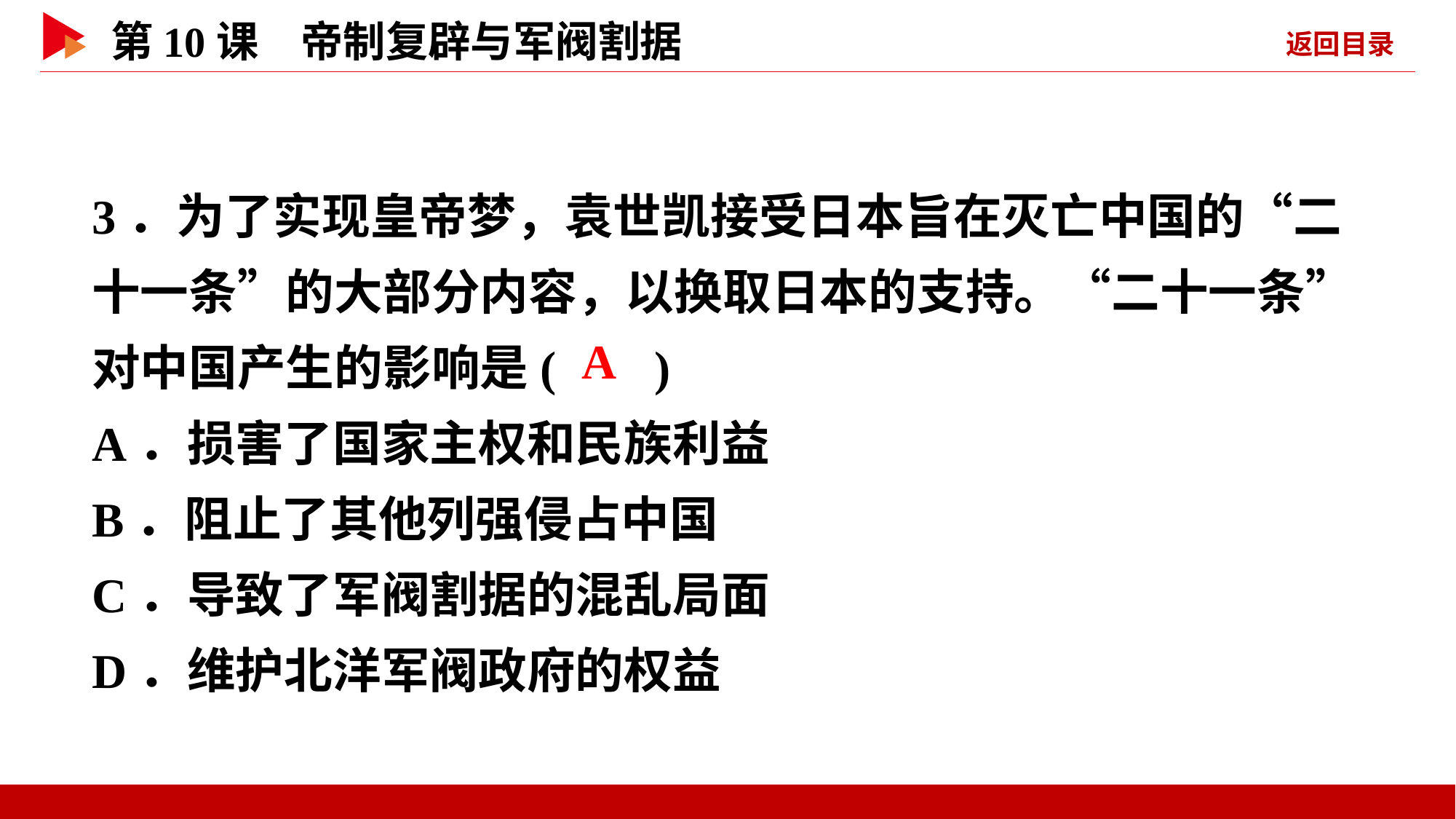

3．为了实现皇帝梦，袁世凯接受日本旨在灭亡中国的“二十一条”的大部分内容，以换取日本的支持。“二十一条”对中国产生的影响是(        )
A．损害了国家主权和民族利益
B．阻止了其他列强侵占中国
C．导致了军阀割据的混乱局面
D．维护北洋军阀政府的权益
   A